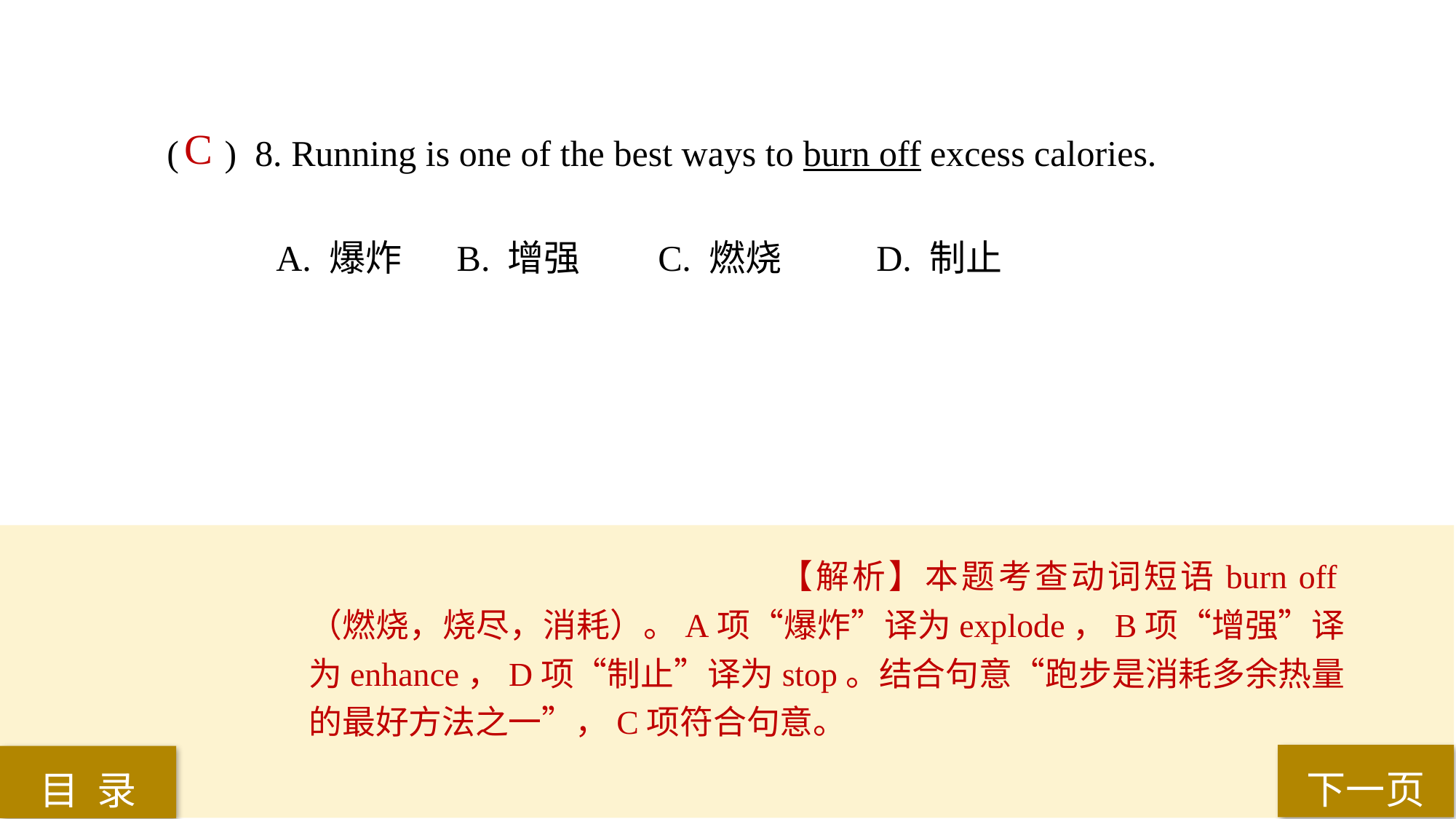

(     )  8. Running is one of the best ways to burn off excess calories.

A. 爆炸	 B. 增强 	C. 燃烧 	D. 制止
C
【解析】本题考查动词短语burn off（燃烧，烧尽，消耗）。A项“爆炸”译为explode，B项“增强”译为enhance，D项“制止”译为stop。结合句意“跑步是消耗多余热量的最好方法之一”，C项符合句意。